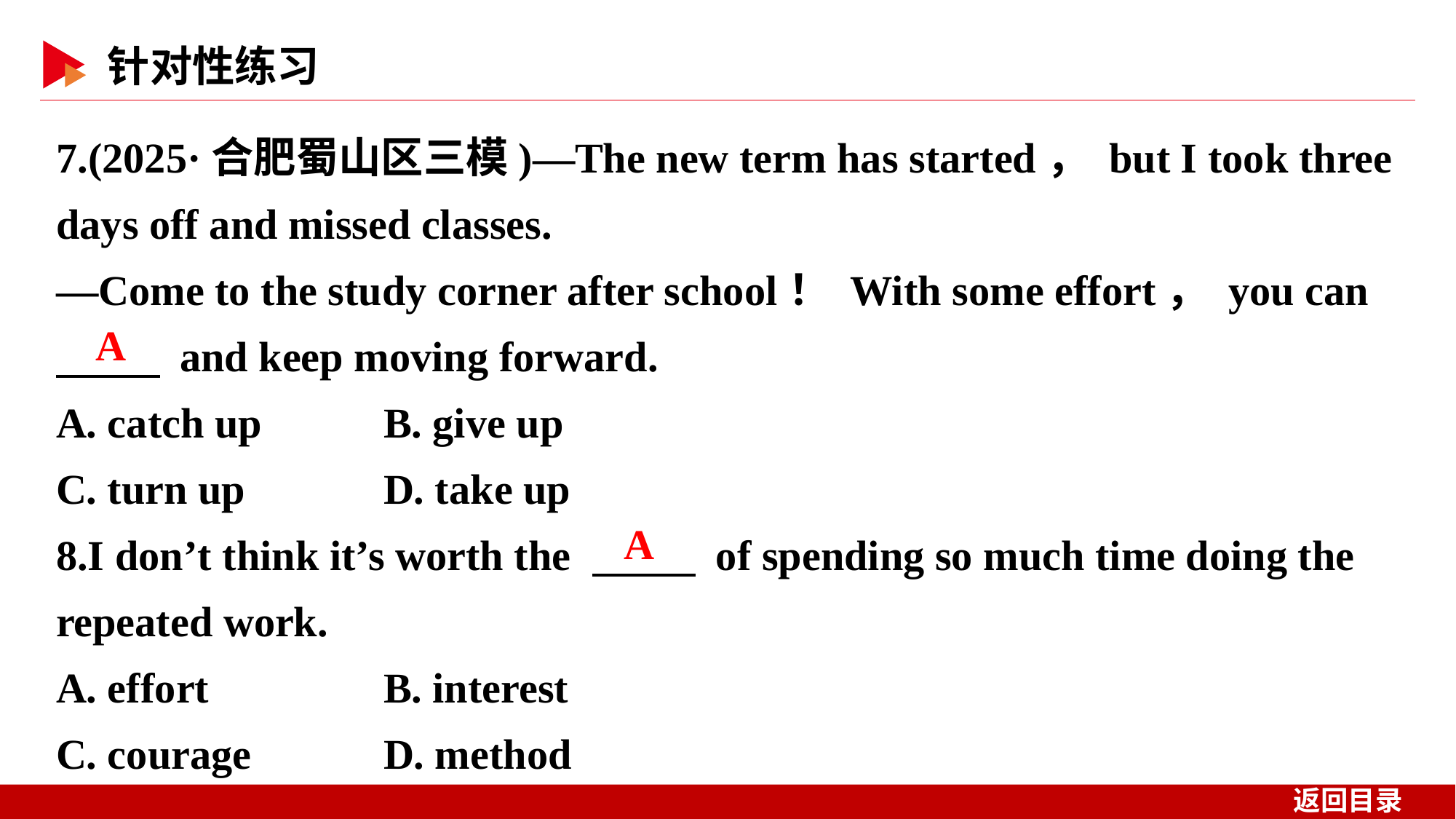

7.(2025·合肥蜀山区三模)—The new term has started， but I took three days off and missed classes.
—Come to the study corner after school！ With some effort， you can
　  　 and keep moving forward.
A. catch up     	B. give up
C. turn up        	D. take up
8.I don’t think it’s worth the 　  　 of spending so much time doing the repeated work.
A. effort            	B. interest
C. courage         	D. method
A
A